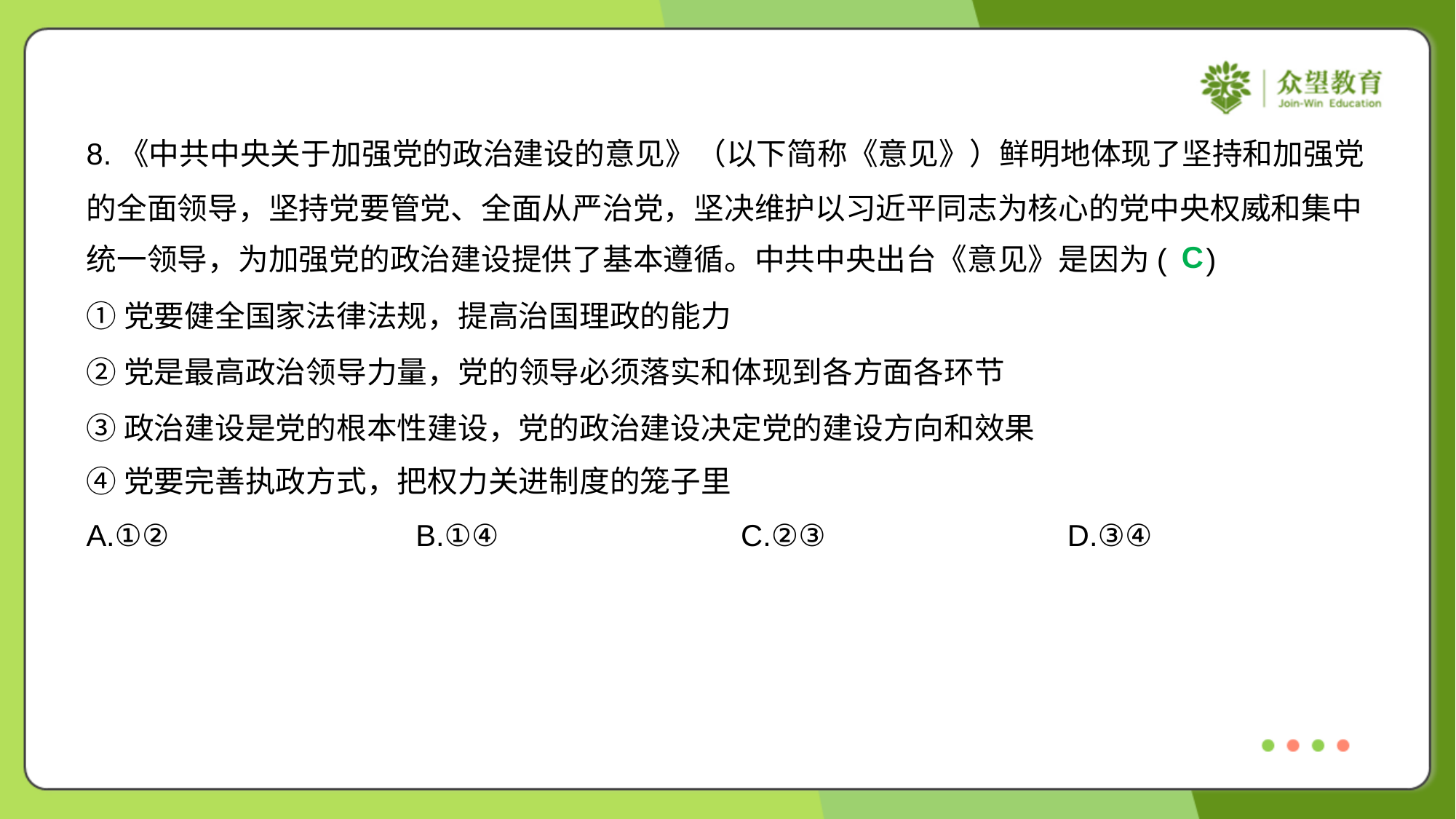

8.《中共中央关于加强党的政治建设的意见》（以下简称《意见》）鲜明地体现了坚持和加强党
的全面领导，坚持党要管党、全面从严治党，坚决维护以习近平同志为核心的党中央权威和集中
统一领导，为加强党的政治建设提供了基本遵循。中共中央出台《意见》是因为(     )
C
①党要健全国家法律法规，提高治国理政的能力
②党是最高政治领导力量，党的领导必须落实和体现到各方面各环节
③政治建设是党的根本性建设，党的政治建设决定党的建设方向和效果
④党要完善执政方式，把权力关进制度的笼子里
A.①②	B.①④	C.②③	D.③④